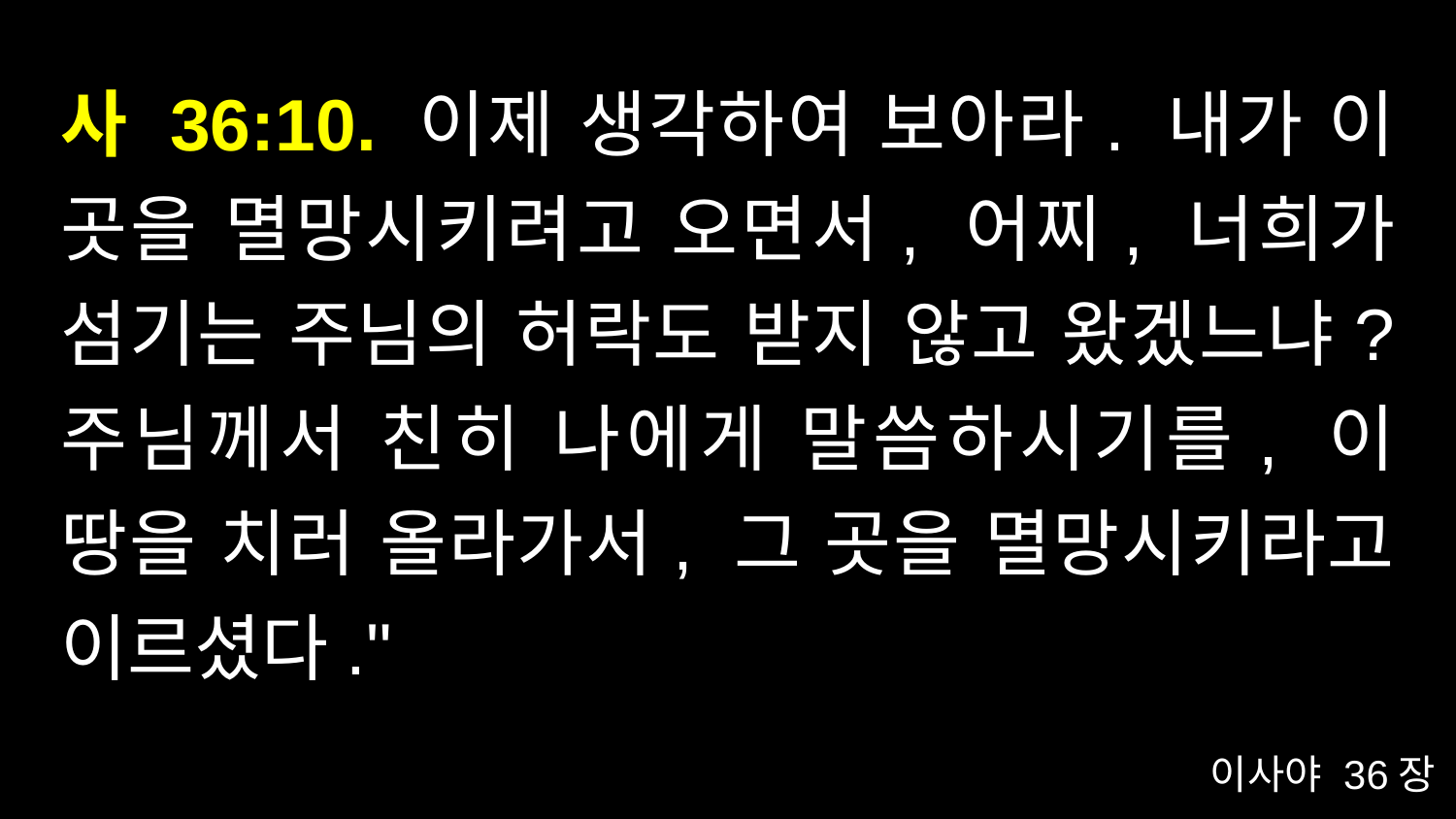

# 사 36:10. 이제 생각하여 보아라. 내가 이 곳을 멸망시키려고 오면서, 어찌, 너희가 섬기는 주님의 허락도 받지 않고 왔겠느냐? 주님께서 친히 나에게 말씀하시기를, 이 땅을 치러 올라가서, 그 곳을 멸망시키라고 이르셨다."
이사야 36장